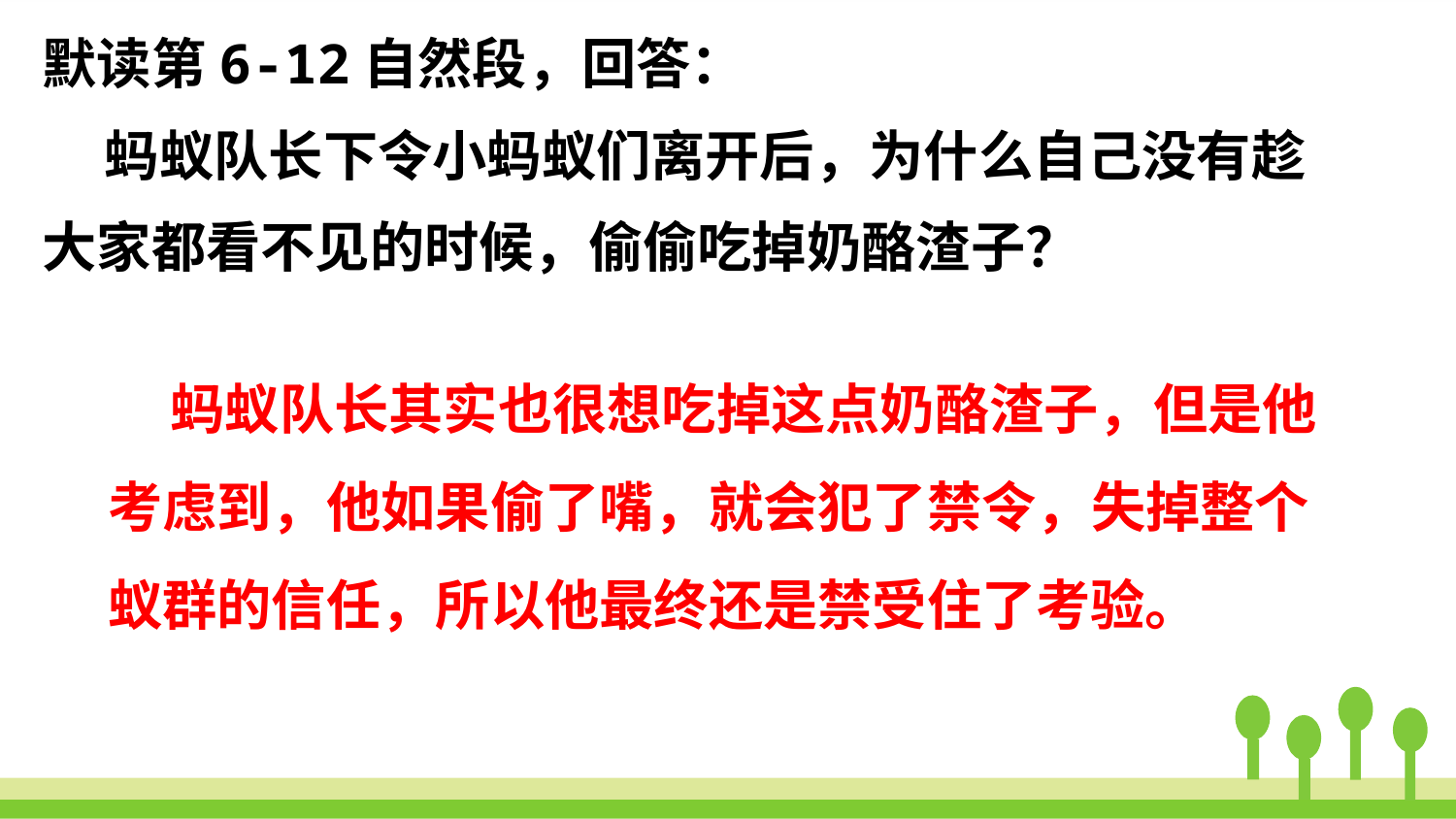

默读第6-12自然段，回答：
    蚂蚁队长下令小蚂蚁们离开后，为什么自己没有趁大家都看不见的时候，偷偷吃掉奶酪渣子？
    蚂蚁队长其实也很想吃掉这点奶酪渣子，但是他考虑到，他如果偷了嘴，就会犯了禁令，失掉整个蚁群的信任，所以他最终还是禁受住了考验。